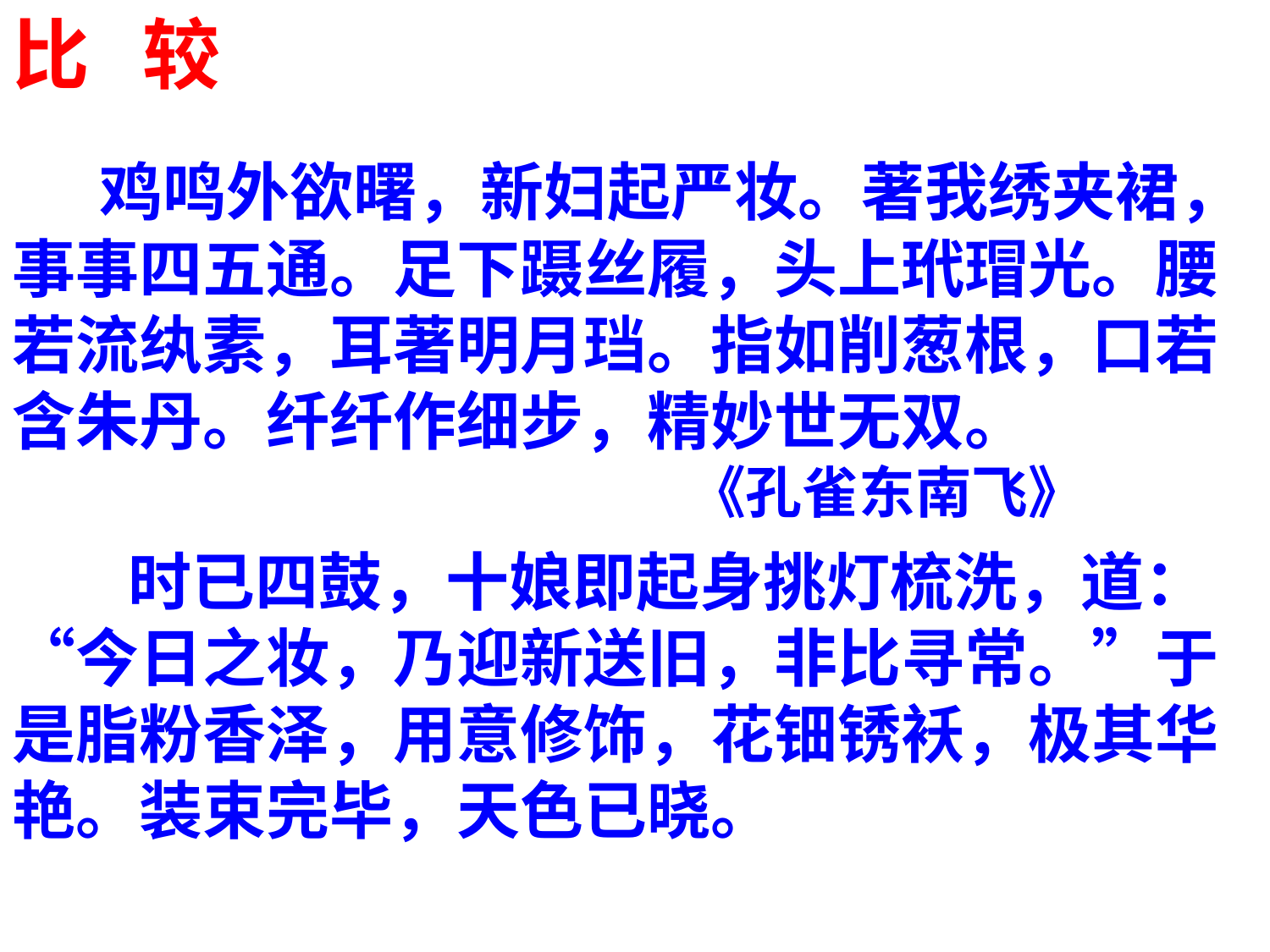

比   较
     鸡鸣外欲曙，新妇起严妆。著我绣夹裙，事事四五通。足下蹑丝履，头上玳瑁光。腰若流纨素，耳著明月珰。指如削葱根，口若含朱丹。纤纤作细步，精妙世无双。
                                                                                             《孔雀东南飞》
       时已四鼓，十娘即起身挑灯梳洗，道：“今日之妆，乃迎新送旧，非比寻常。”于是脂粉香泽，用意修饰，花钿锈袄，极其华艳。装束完毕，天色已晓。